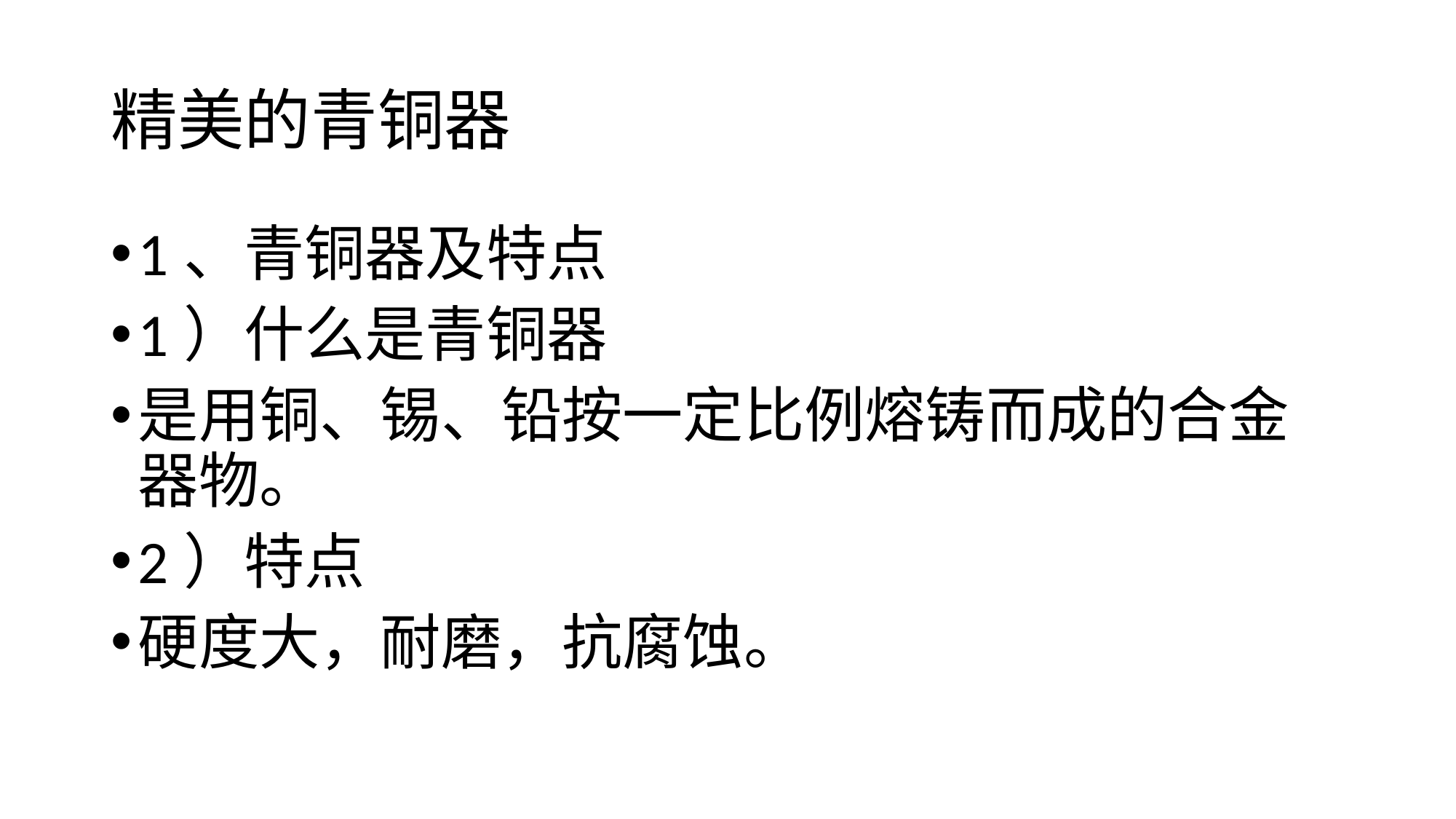

# 精美的青铜器
1、青铜器及特点
1）什么是青铜器
是用铜、锡、铅按一定比例熔铸而成的合金器物。
2）特点
硬度大，耐磨，抗腐蚀。